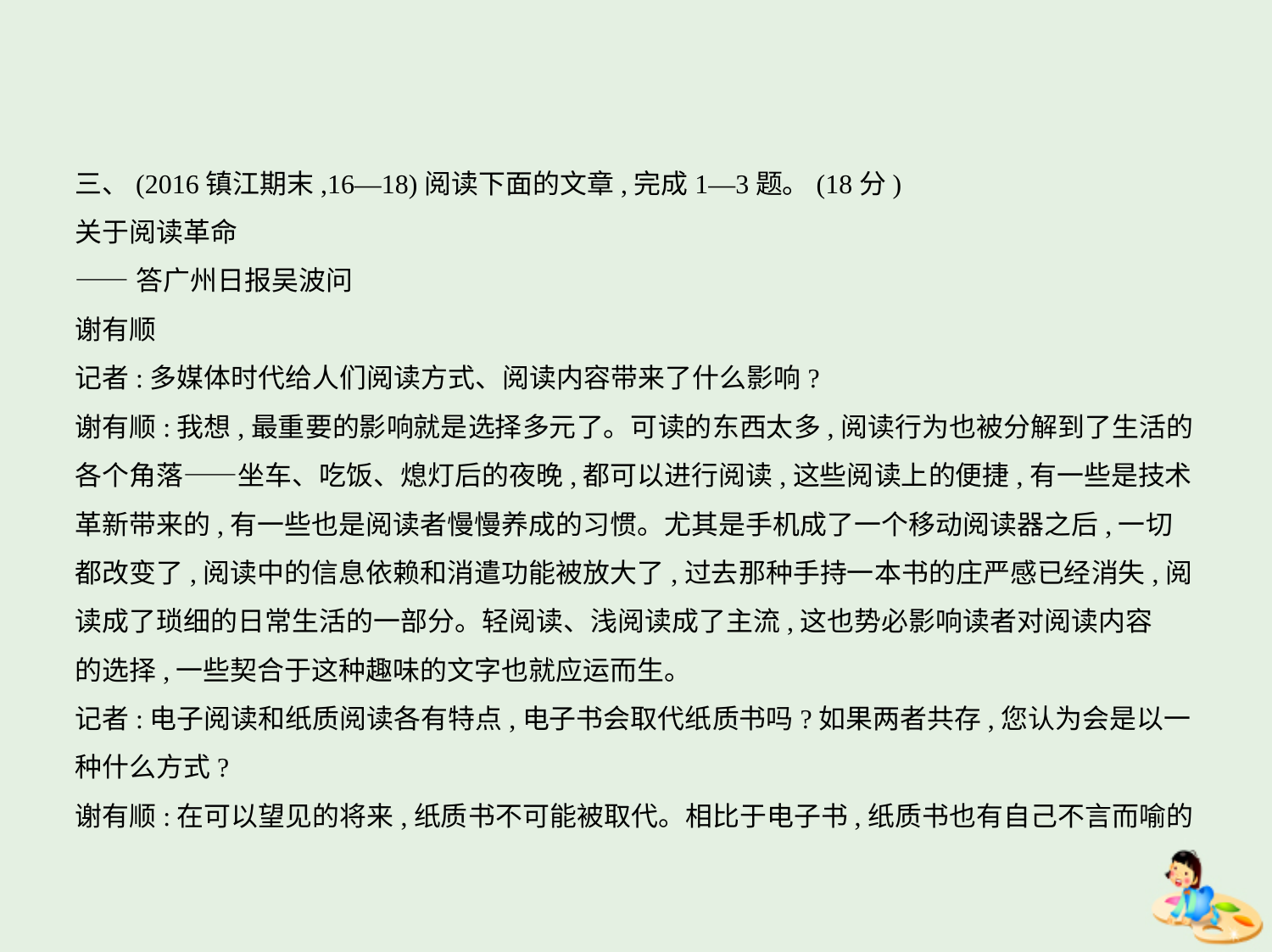

三、(2016镇江期末,16—18)阅读下面的文章,完成1—3题。(18分)
关于阅读革命
——答广州日报吴波问
谢有顺
记者:多媒体时代给人们阅读方式、阅读内容带来了什么影响?
谢有顺:我想,最重要的影响就是选择多元了。可读的东西太多,阅读行为也被分解到了生活的
各个角落——坐车、吃饭、熄灯后的夜晚,都可以进行阅读,这些阅读上的便捷,有一些是技术
革新带来的,有一些也是阅读者慢慢养成的习惯。尤其是手机成了一个移动阅读器之后,一切
都改变了,阅读中的信息依赖和消遣功能被放大了,过去那种手持一本书的庄严感已经消失,阅
读成了琐细的日常生活的一部分。轻阅读、浅阅读成了主流,这也势必影响读者对阅读内容
的选择,一些契合于这种趣味的文字也就应运而生。
记者:电子阅读和纸质阅读各有特点,电子书会取代纸质书吗?如果两者共存,您认为会是以一
种什么方式?
谢有顺:在可以望见的将来,纸质书不可能被取代。相比于电子书,纸质书也有自己不言而喻的